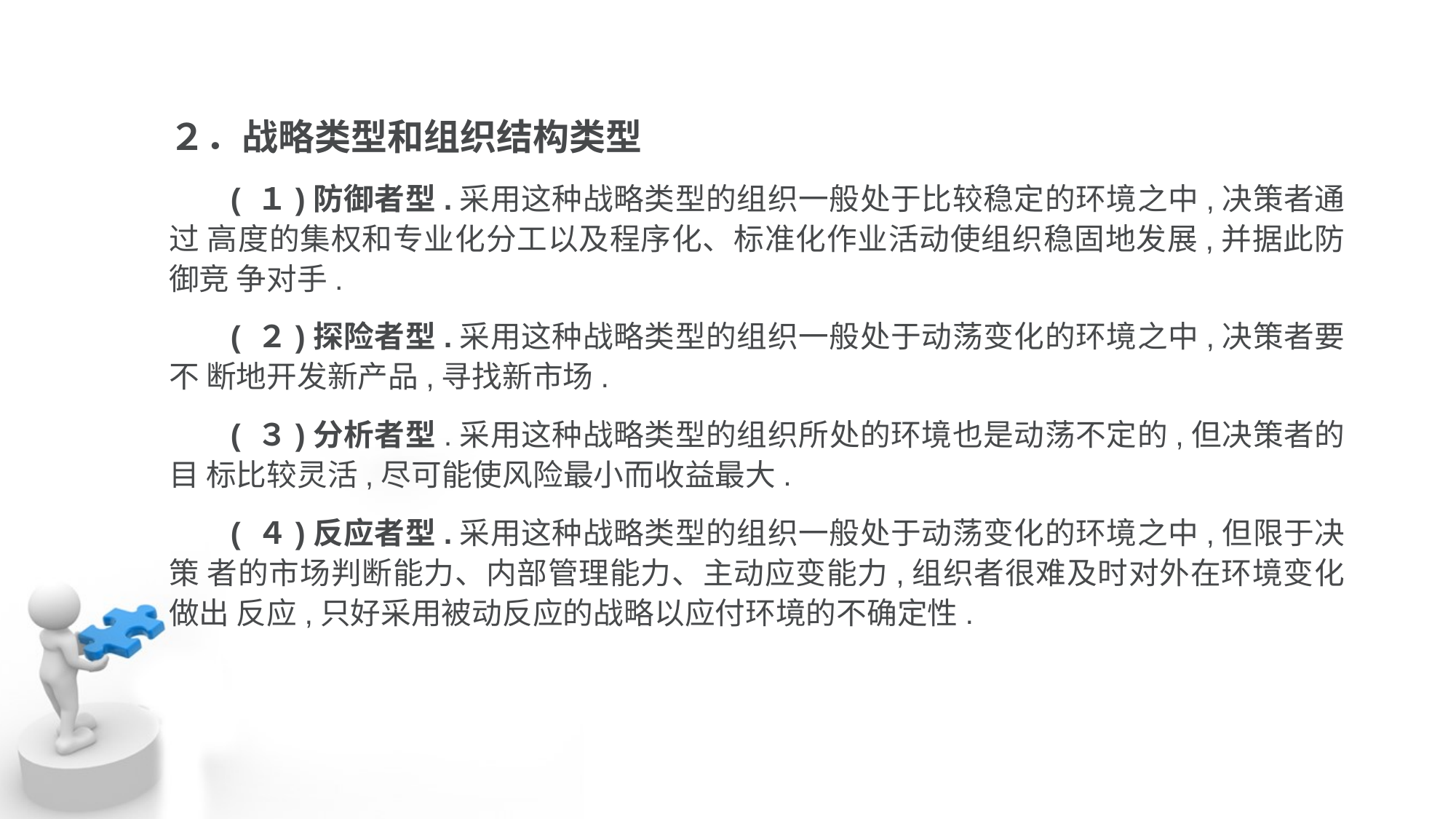

２．战略类型和组织结构类型
       ( １)防御者型.采用这种战略类型的组织一般处于比较稳定的环境之中,决策者通过 高度的集权和专业化分工以及程序化、标准化作业活动使组织稳固地发展,并据此防御竞 争对手.
       ( ２)探险者型.采用这种战略类型的组织一般处于动荡变化的环境之中,决策者要不 断地开发新产品,寻找新市场.
       ( ３)分析者型.采用这种战略类型的组织所处的环境也是动荡不定的,但决策者的目 标比较灵活,尽可能使风险最小而收益最大.
       ( ４)反应者型.采用这种战略类型的组织一般处于动荡变化的环境之中,但限于决策 者的市场判断能力、内部管理能力、主动应变能力,组织者很难及时对外在环境变化做出 反应,只好采用被动反应的战略以应付环境的不确定性.